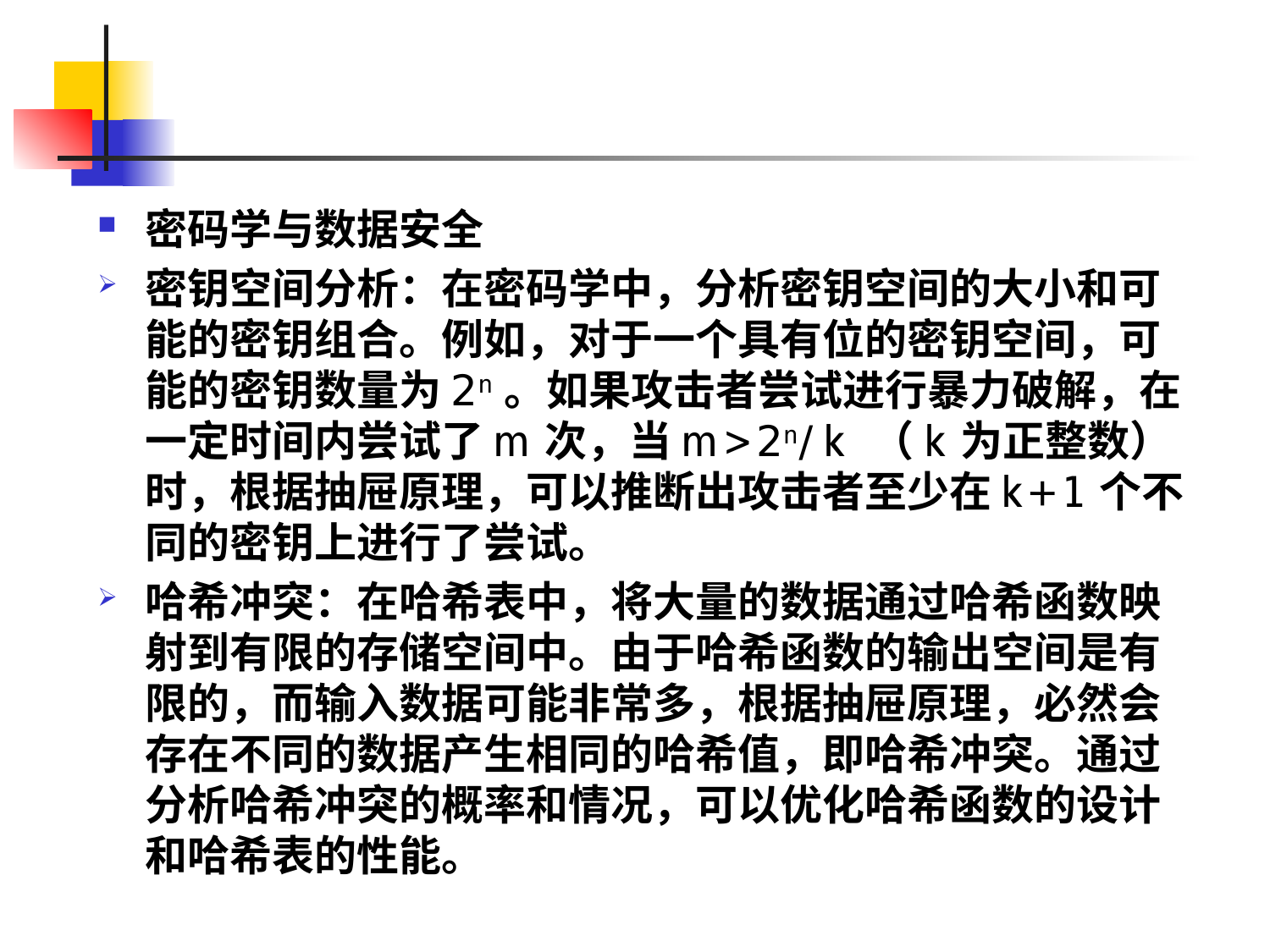

#
密码学与数据安全
密钥空间分析：在密码学中，分析密钥空间的大小和可能的密钥组合。例如，对于一个具有位的密钥空间，可能的密钥数量为2n。如果攻击者尝试进行暴力破解，在一定时间内尝试了m次，当m>2n/k （k为正整数）时，根据抽屉原理，可以推断出攻击者至少在k+1个不同的密钥上进行了尝试。
哈希冲突：在哈希表中，将大量的数据通过哈希函数映射到有限的存储空间中。由于哈希函数的输出空间是有限的，而输入数据可能非常多，根据抽屉原理，必然会存在不同的数据产生相同的哈希值，即哈希冲突。通过分析哈希冲突的概率和情况，可以优化哈希函数的设计和哈希表的性能。

67